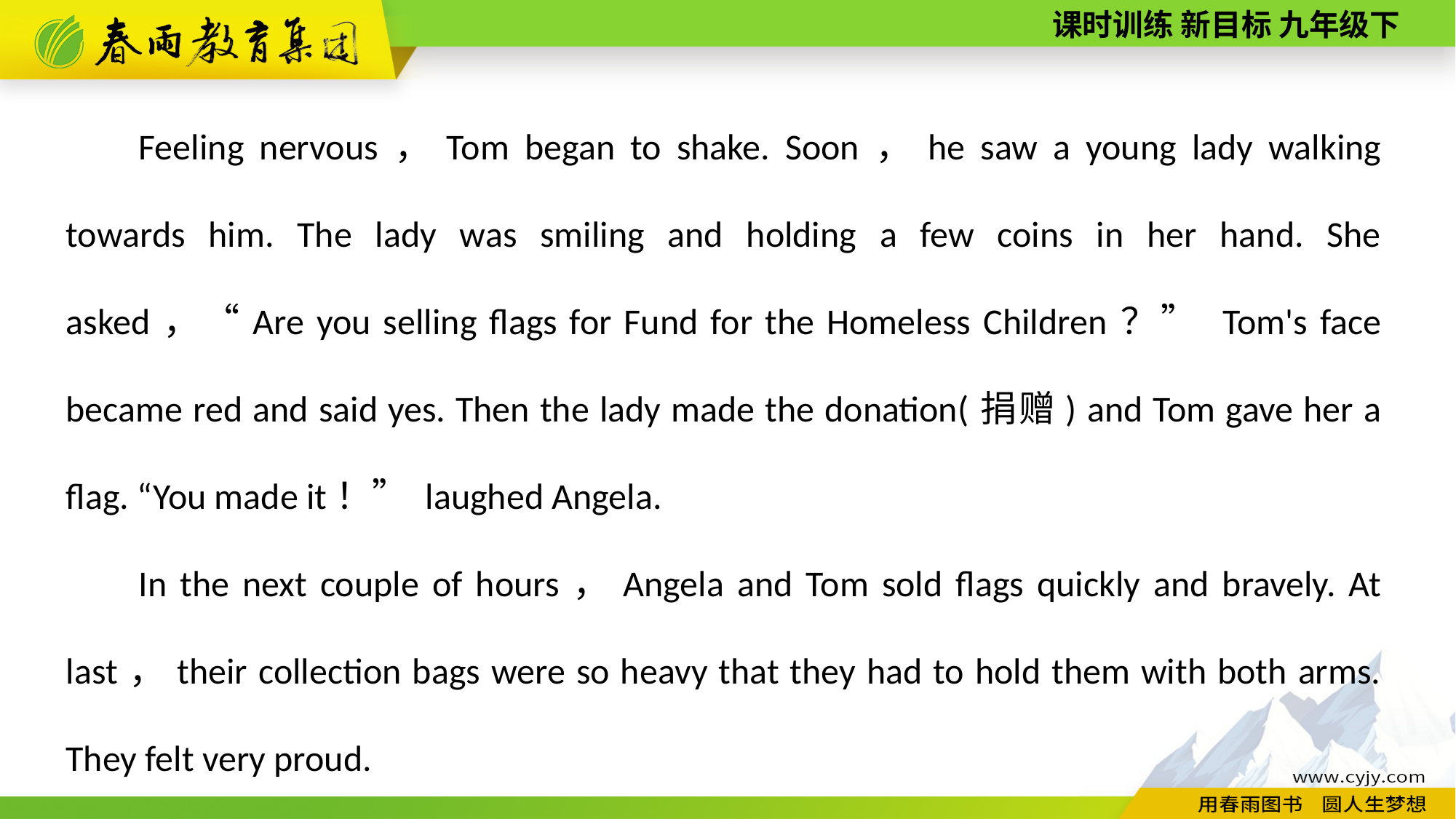

Feeling nervous，Tom began to shake. Soon，he saw a young lady walking towards him. The lady was smiling and holding a few coins in her hand. She asked，“Are you selling flags for Fund for the Homeless Children？” Tom's face became red and said yes. Then the lady made the donation(捐赠) and Tom gave her a flag. “You made it！” laughed Angela.
In the next couple of hours，Angela and Tom sold flags quickly and bravely. At last，their collection bags were so heavy that they had to hold them with both arms. They felt very proud.